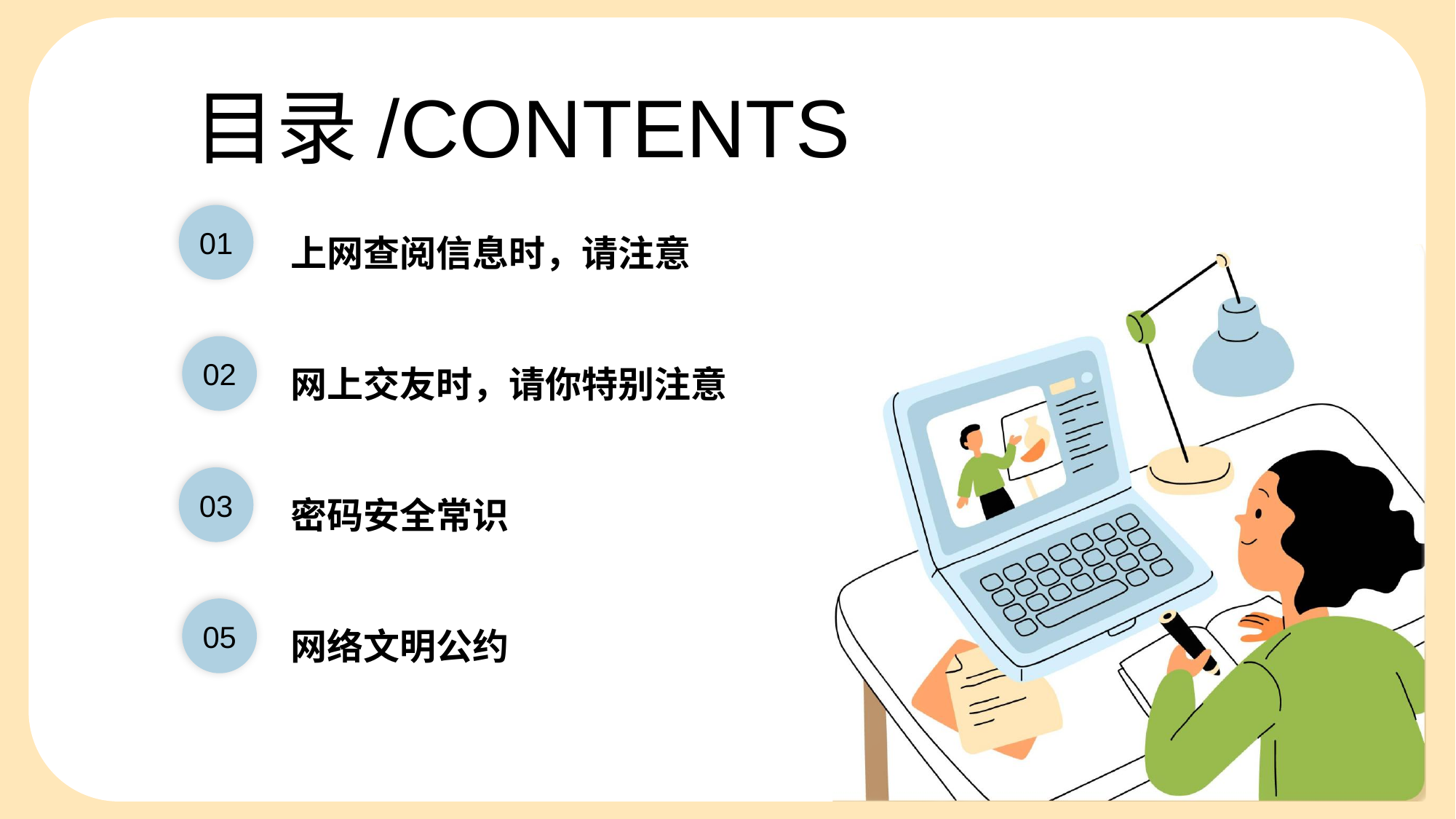

目录/CONTENTS
01
上网查阅信息时，请注意
02
网上交友时，请你特别注意
03
密码安全常识
05
网络文明公约